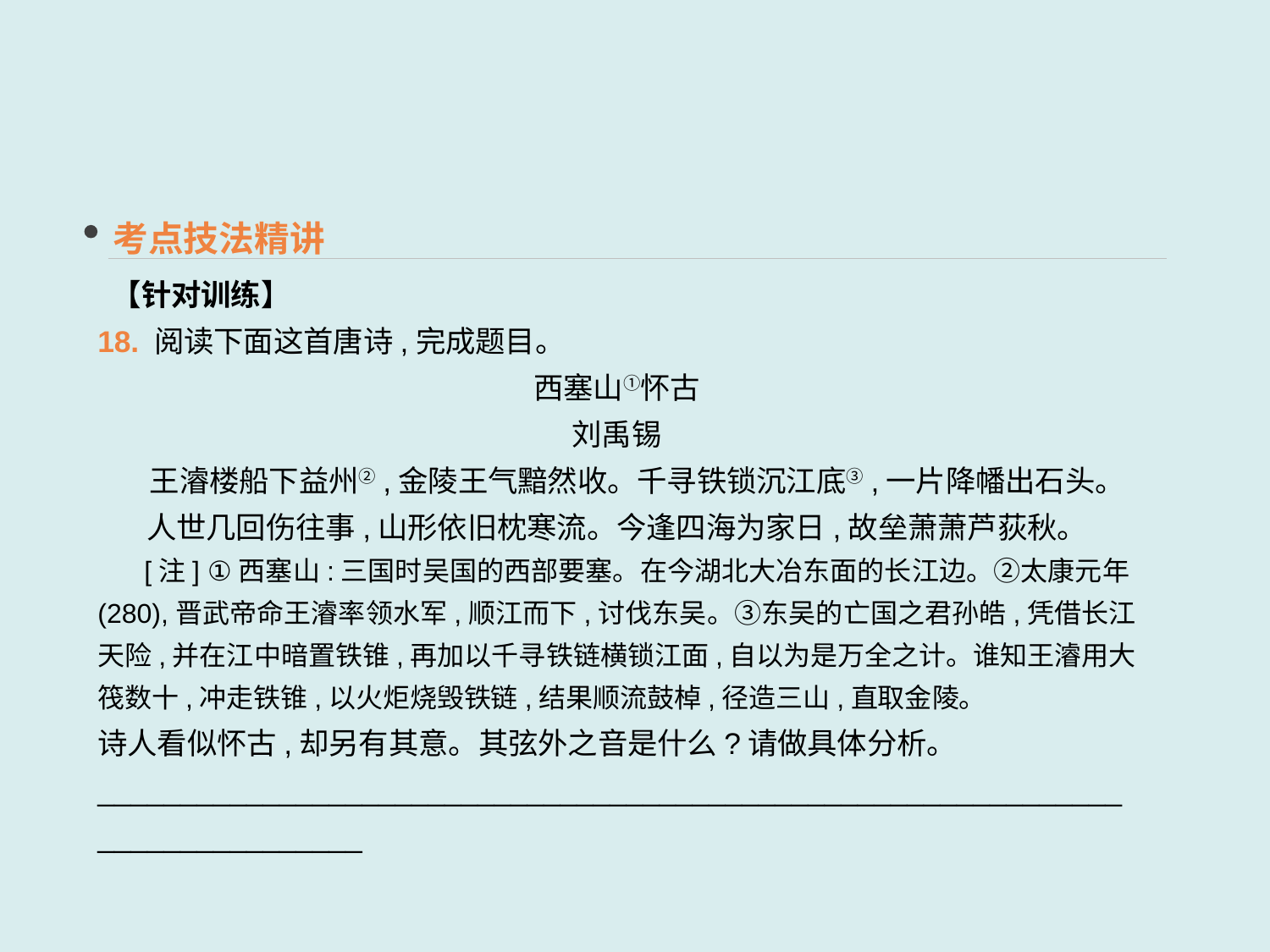

考点技法精讲

 【针对训练】
18. 阅读下面这首唐诗,完成题目。
西塞山①怀古
刘禹锡
     王濬楼船下益州②,金陵王气黯然收。千寻铁锁沉江底③,一片降幡出石头。
人世几回伤往事,山形依旧枕寒流。今逢四海为家日,故垒萧萧芦荻秋。
      [注] ①西塞山:三国时吴国的西部要塞。在今湖北大冶东面的长江边。②太康元年(280),晋武帝命王濬率领水军,顺江而下,讨伐东吴。③东吴的亡国之君孙皓,凭借长江天险,并在江中暗置铁锥,再加以千寻铁链横锁江面,自以为是万全之计。谁知王濬用大筏数十,冲走铁锥,以火炬烧毁铁链,结果顺流鼓棹,径造三山,直取金陵。
诗人看似怀古,却另有其意。其弦外之音是什么?请做具体分析。
______________________________________________________________________________